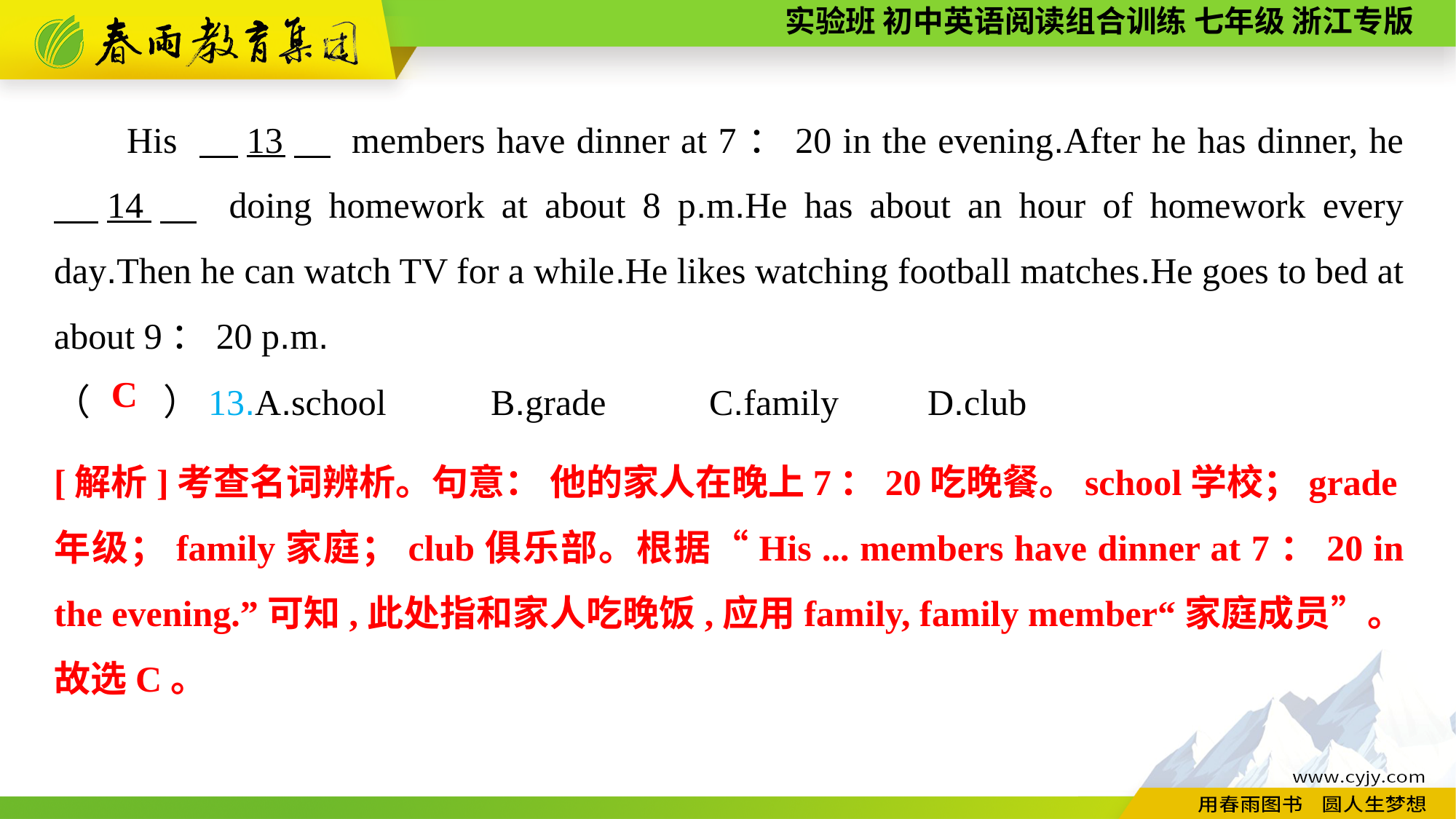

His 　13　 members have dinner at 7：20 in the evening.After he has dinner, he 　14　 doing homework at about 8 p.m.He has about an hour of homework every day.Then he can watch TV for a while.He likes watching football matches.He goes to bed at about 9：20 p.m.
（　　）13.A.school	B.grade	C.family	D.club
C
[解析]考查名词辨析。句意： 他的家人在晚上7：20吃晚餐。school学校；grade年级；family家庭；club俱乐部。根据“His ... members have dinner at 7：20 in the evening.”可知,此处指和家人吃晚饭,应用family, family member“家庭成员”。故选C。